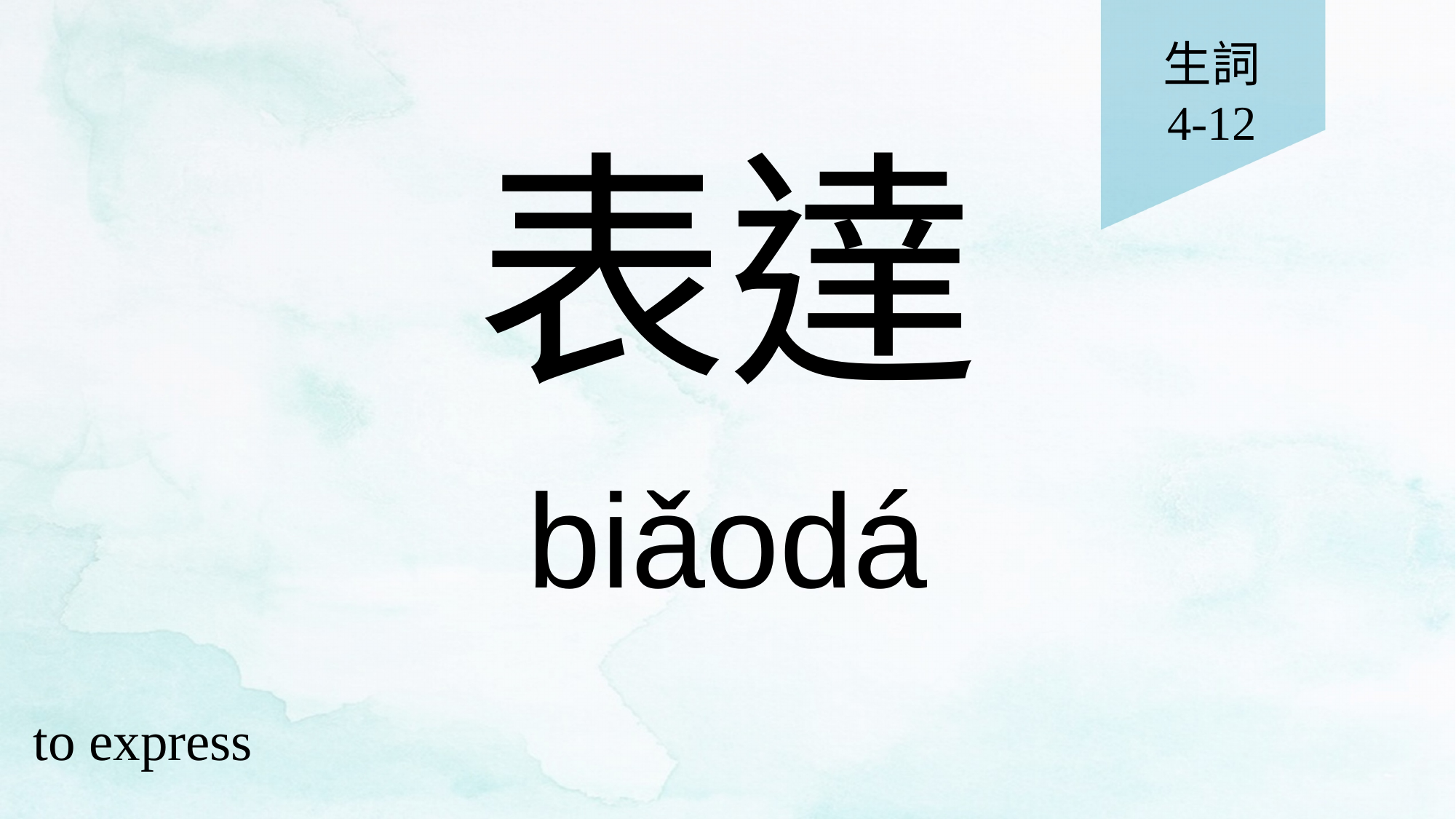

生詞
4-12
# 表達
biǎodá
to express